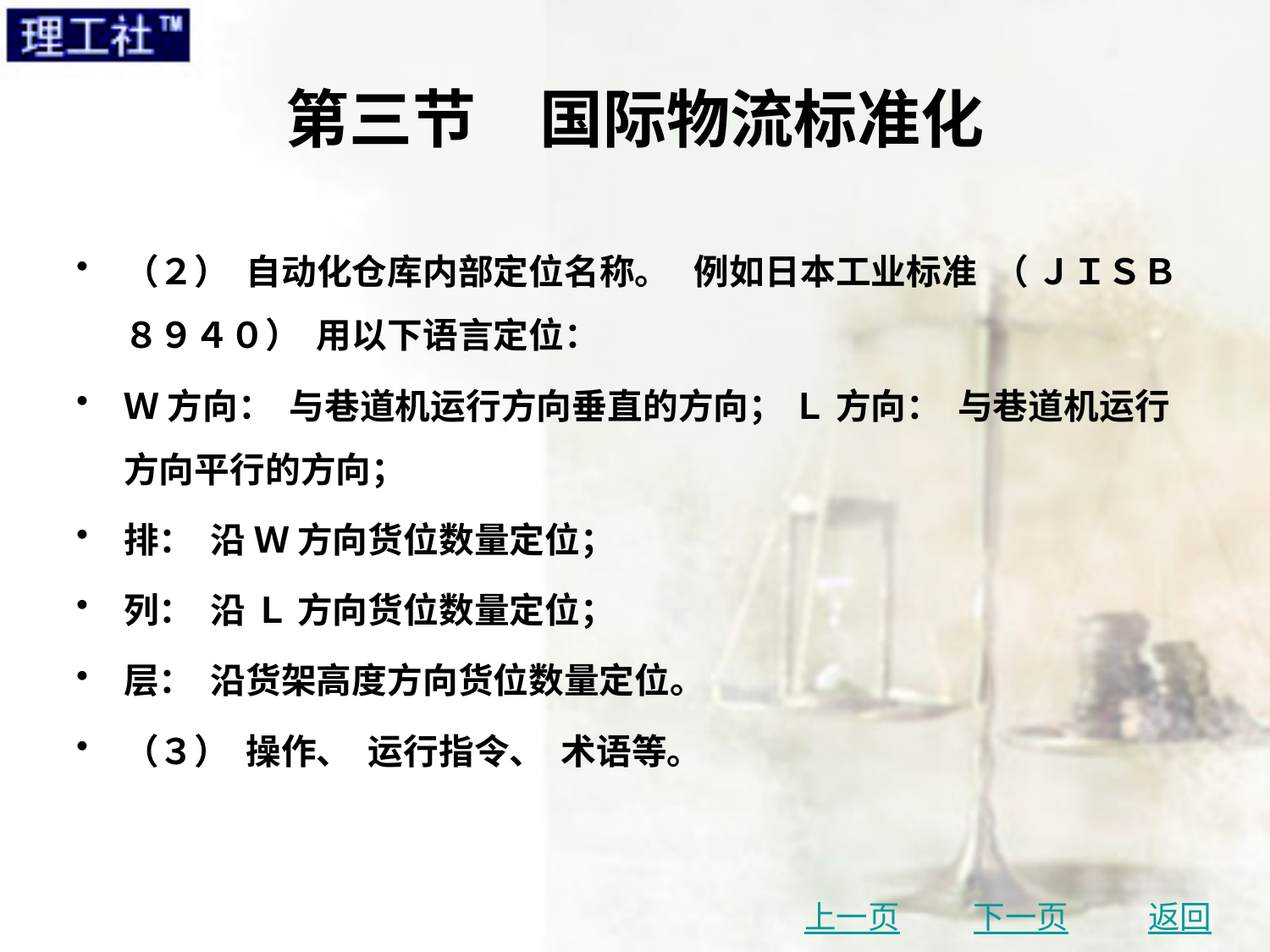

# 第三节　国际物流标准化
（２）  自动化仓库内部定位名称。   例如日本工业标准  （ ＪＩＳＢ ８９４０）  用以下语言定位：
Ｗ 方向：  与巷道机运行方向垂直的方向； Ｌ 方向：  与巷道机运行方向平行的方向；
排：  沿 Ｗ 方向货位数量定位；
列：  沿 Ｌ 方向货位数量定位；
层：  沿货架高度方向货位数量定位。
（３）  操作、  运行指令、  术语等。

上一页
下一页
返回